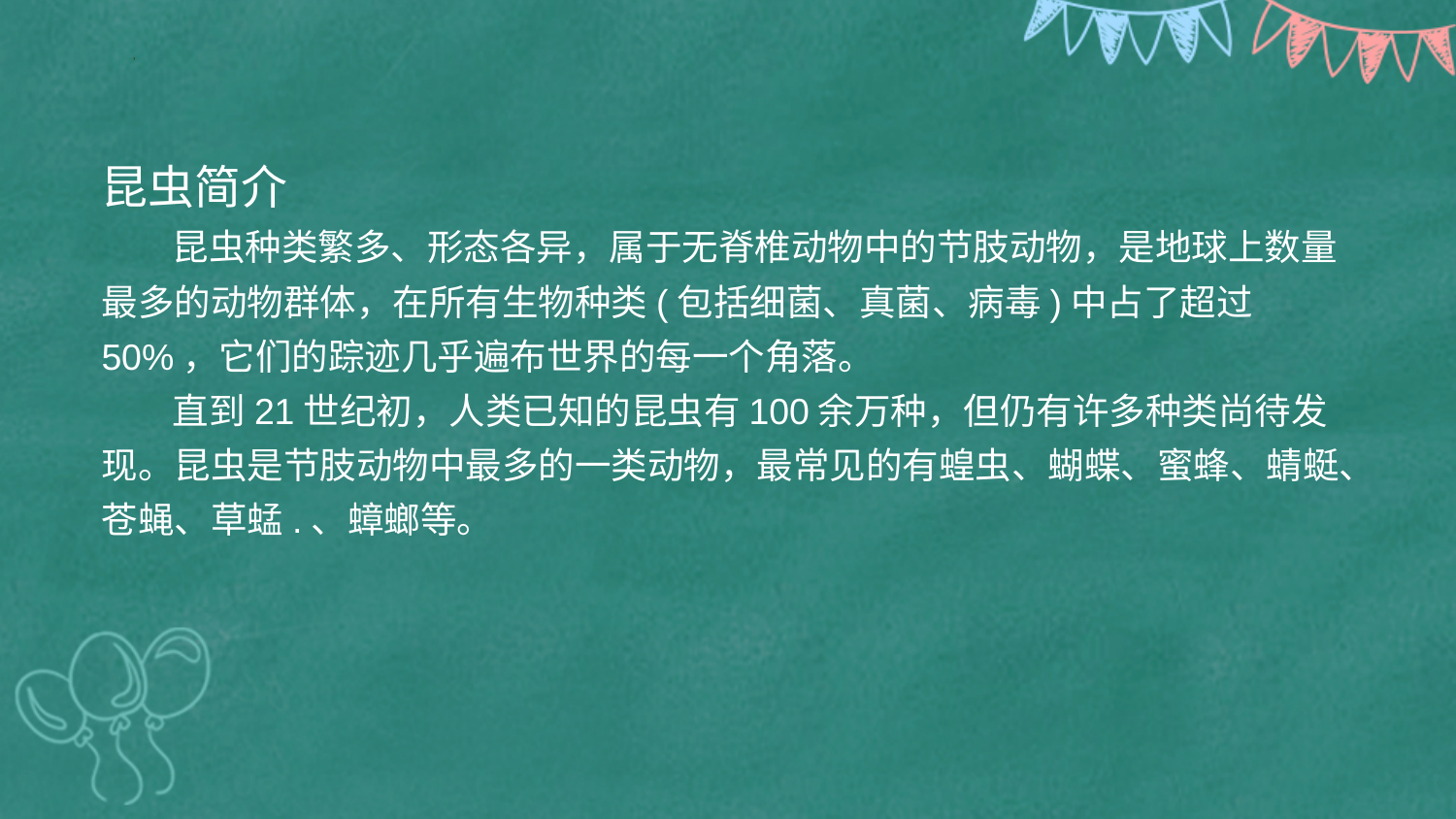

昆虫简介
       昆虫种类繁多、形态各异，属于无脊椎动物中的节肢动物，是地球上数量最多的动物群体，在所有生物种类(包括细菌、真菌、病毒)中占了超过50%，它们的踪迹几乎遍布世界的每一个角落。
       直到21世纪初，人类已知的昆虫有100余万种，但仍有许多种类尚待发现。昆虫是节肢动物中最多的一类动物，最常见的有蝗虫、蝴蝶、蜜蜂、蜻蜓、苍蝇、草蜢.、蟑螂等。